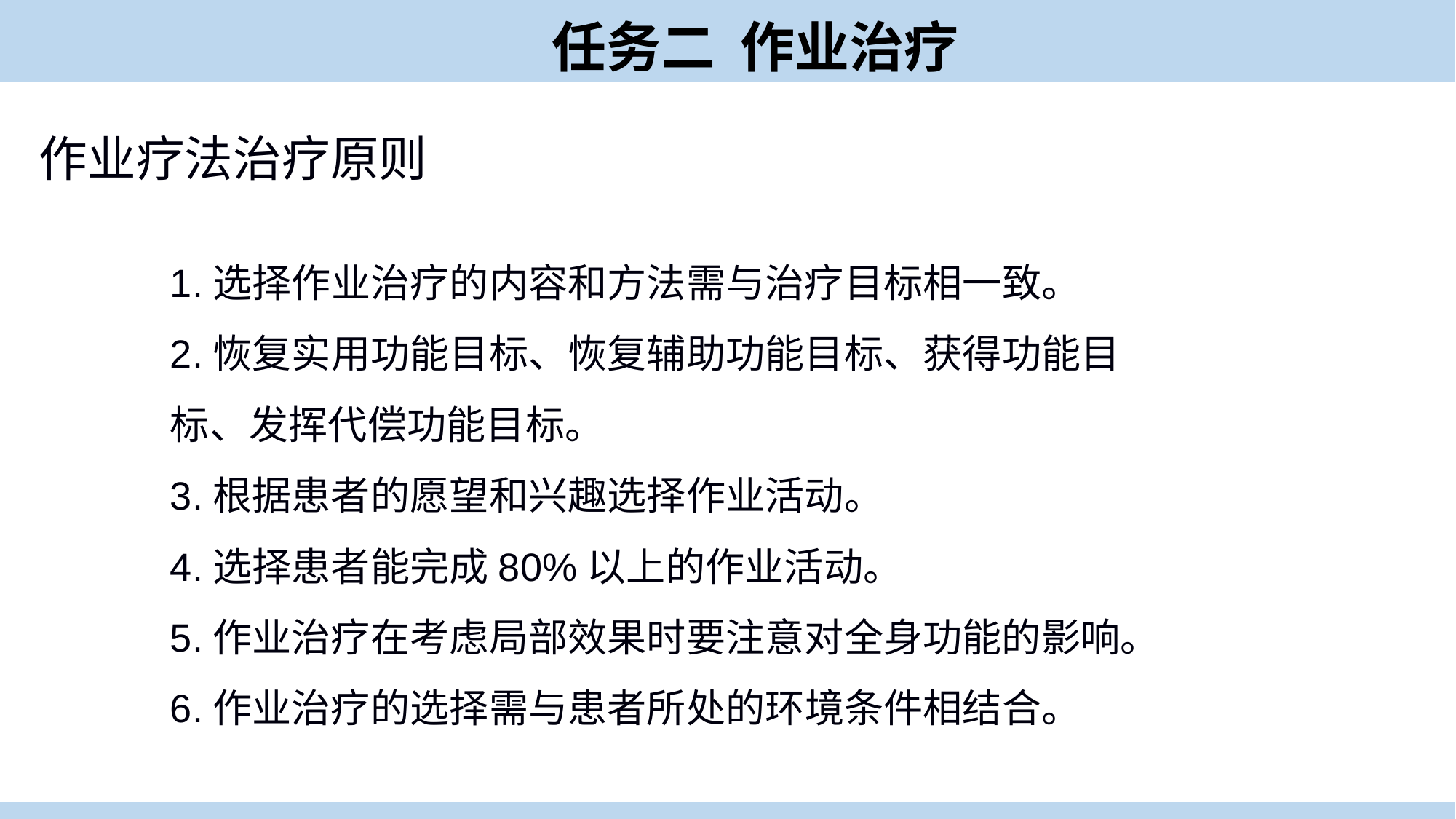

任务二  作业治疗
作业疗法治疗原则
1.选择作业治疗的内容和方法需与治疗目标相一致。
2.恢复实用功能目标、恢复辅助功能目标、获得功能目标、发挥代偿功能目标。
3.根据患者的愿望和兴趣选择作业活动。
4.选择患者能完成80%以上的作业活动。
5.作业治疗在考虑局部效果时要注意对全身功能的影响。
6.作业治疗的选择需与患者所处的环境条件相结合。